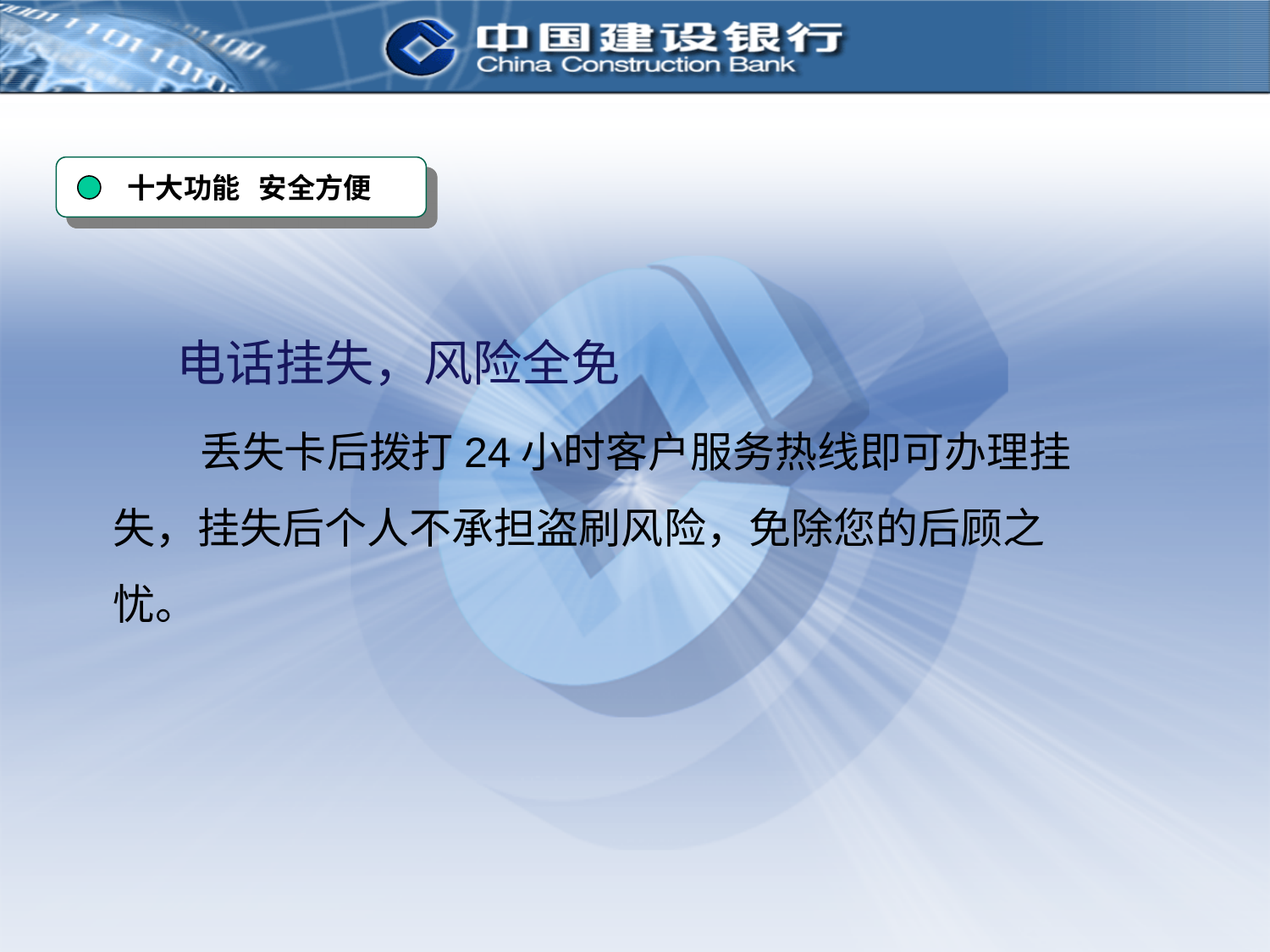

十大功能   安全方便

电话挂失，风险全免
丢失卡后拨打24小时客户服务热线即可办理挂失，挂失后个人不承担盗刷风险，免除您的后顾之忧。